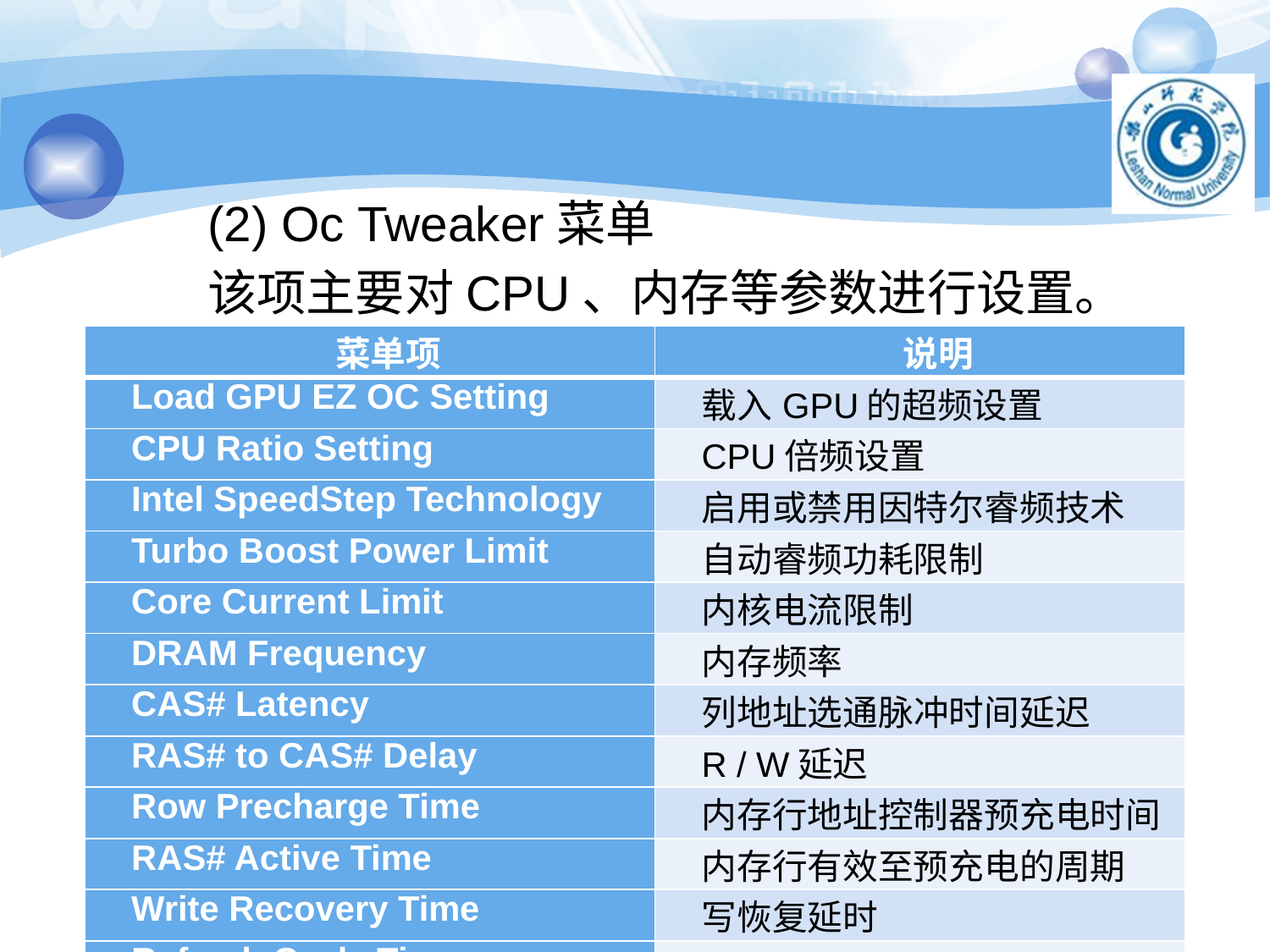

#
(2) Oc Tweaker菜单
该项主要对CPU、内存等参数进行设置。

| 菜单项 | 说明 |
| --- | --- |
| Load GPU EZ OC Setting | 载入GPU的超频设置 |
| CPU Ratio Setting | CPU倍频设置 |
| Intel SpeedStep Technology | 启用或禁用因特尔睿频技术 |
| Turbo Boost Power Limit | 自动睿频功耗限制 |
| Core Current Limit | 内核电流限制 |
| DRAM Frequency | 内存频率 |
| CAS# Latency | 列地址选通脉冲时间延迟 |
| RAS# to CAS# Delay | R / W延迟 |
| Row Precharge Time | 内存行地址控制器预充电时间 |
| RAS# Active Time | 内存行有效至预充电的周期 |
| Write Recovery Time | 写恢复延时 |
| Refresh Cycle Time | 刷新周期时间 |
School of Computer Science